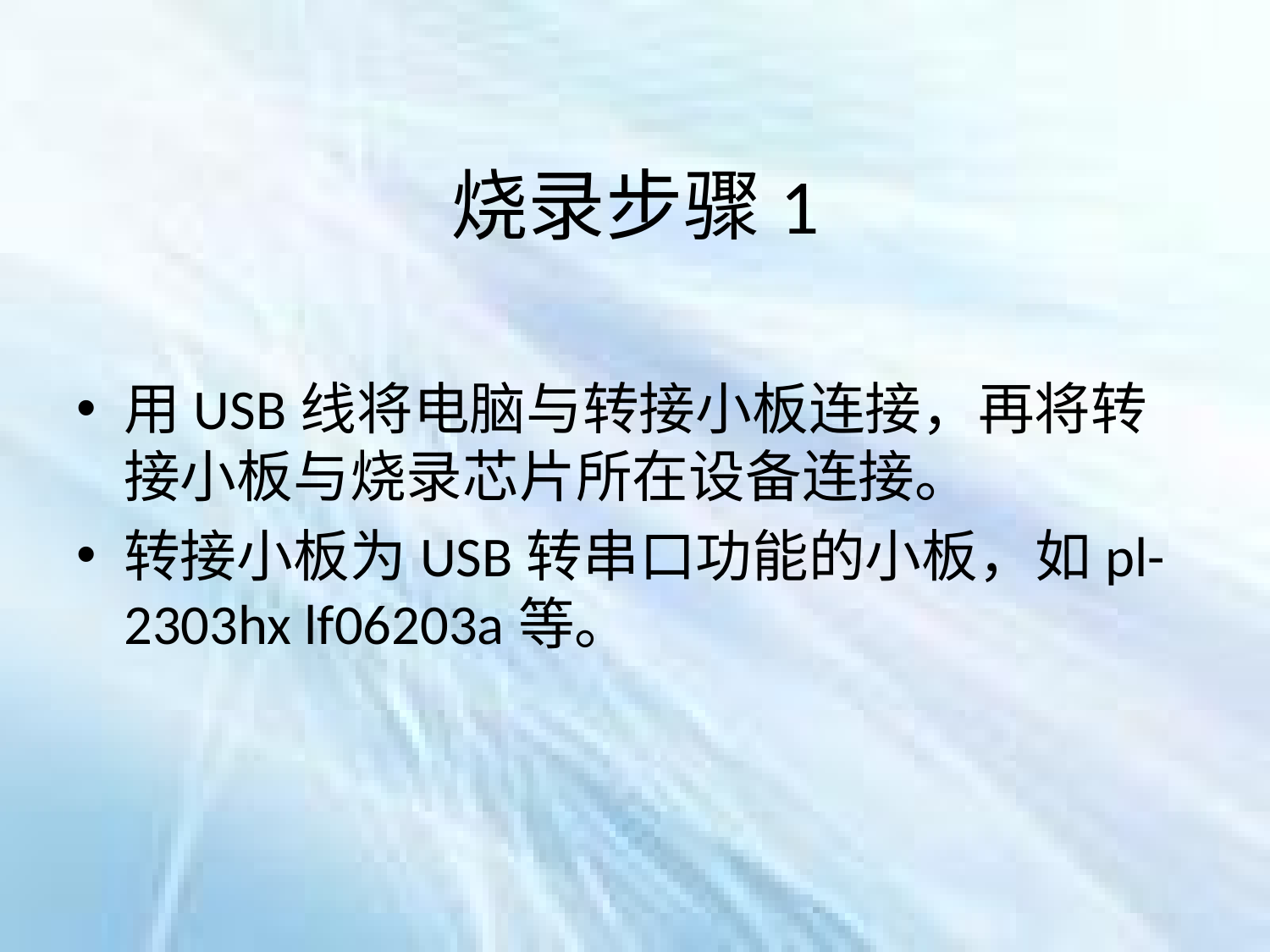

# 烧录步骤1
用USB线将电脑与转接小板连接，再将转接小板与烧录芯片所在设备连接。
转接小板为USB转串口功能的小板，如pl-2303hx lf06203a等。